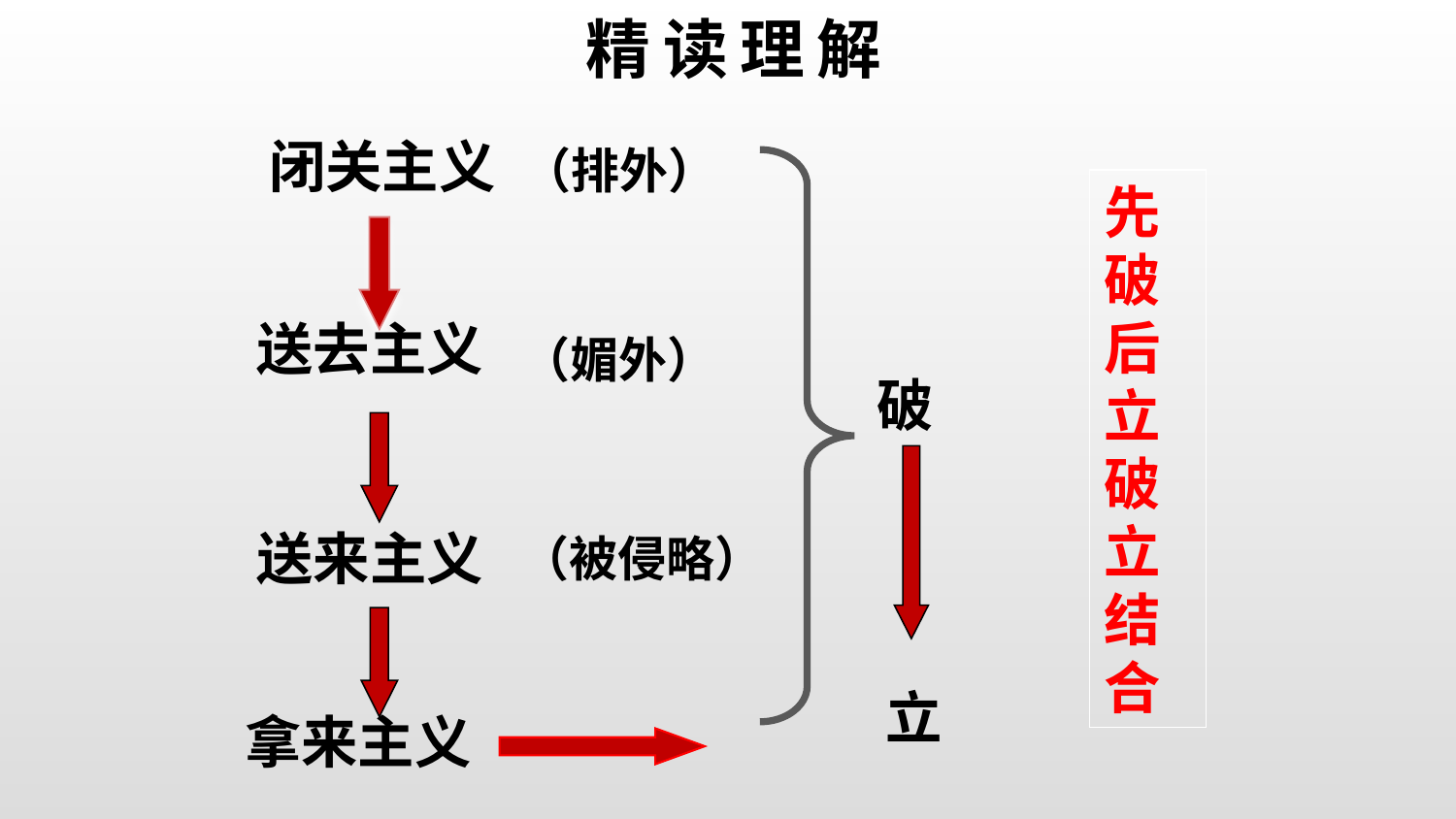

# 精读理解
闭关主义
（排外）

先破后立
破立结合

送去主义
（媚外）
破

送来主义
（被侵略）

立
拿来主义